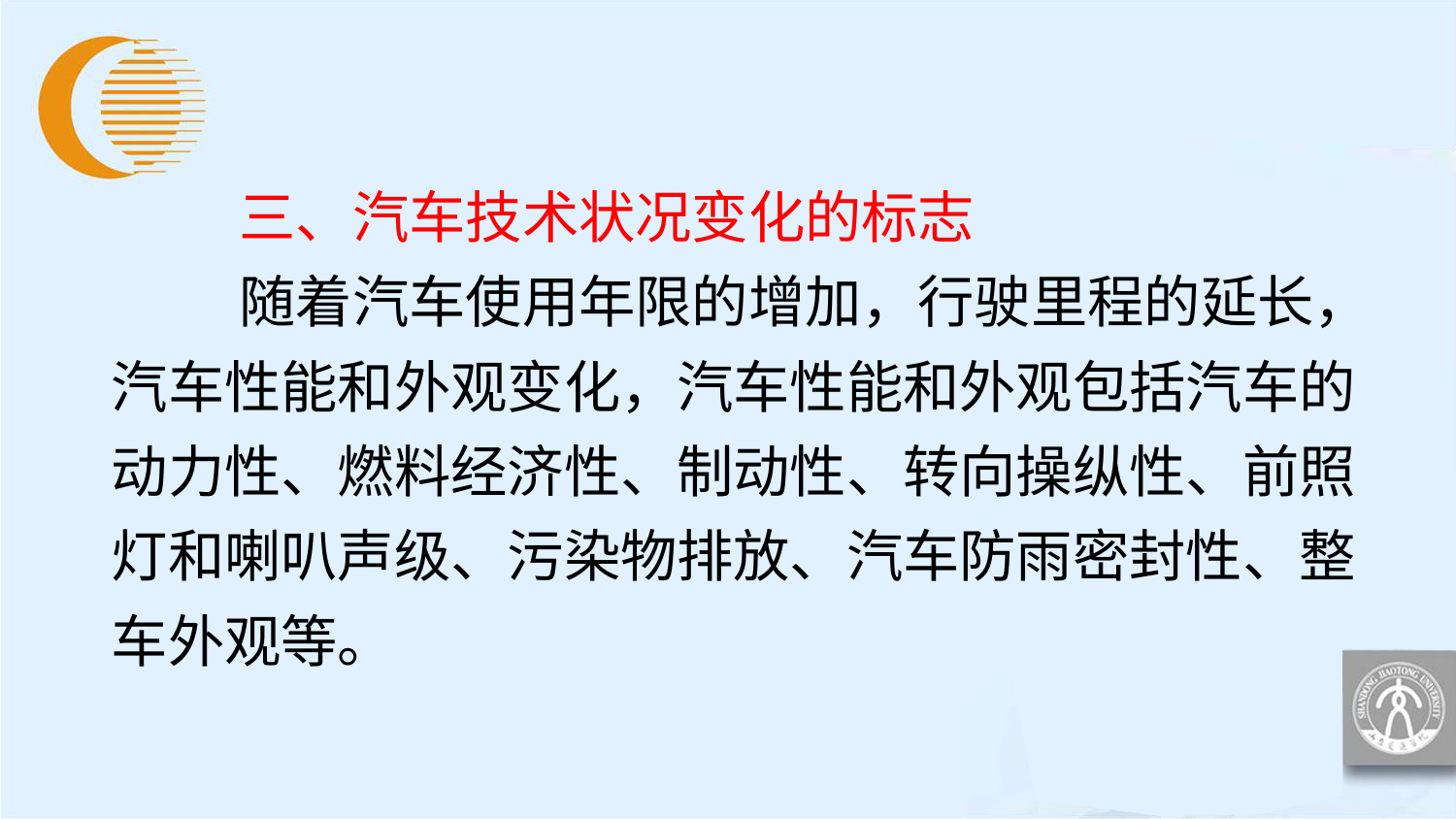

三、汽车技术状况变化的标志
随着汽车使用年限的增加，行驶里程的延长，汽车性能和外观变化，汽车性能和外观包括汽车的动力性、燃料经济性、制动性、转向操纵性、前照灯和喇叭声级、污染物排放、汽车防雨密封性、整车外观等。